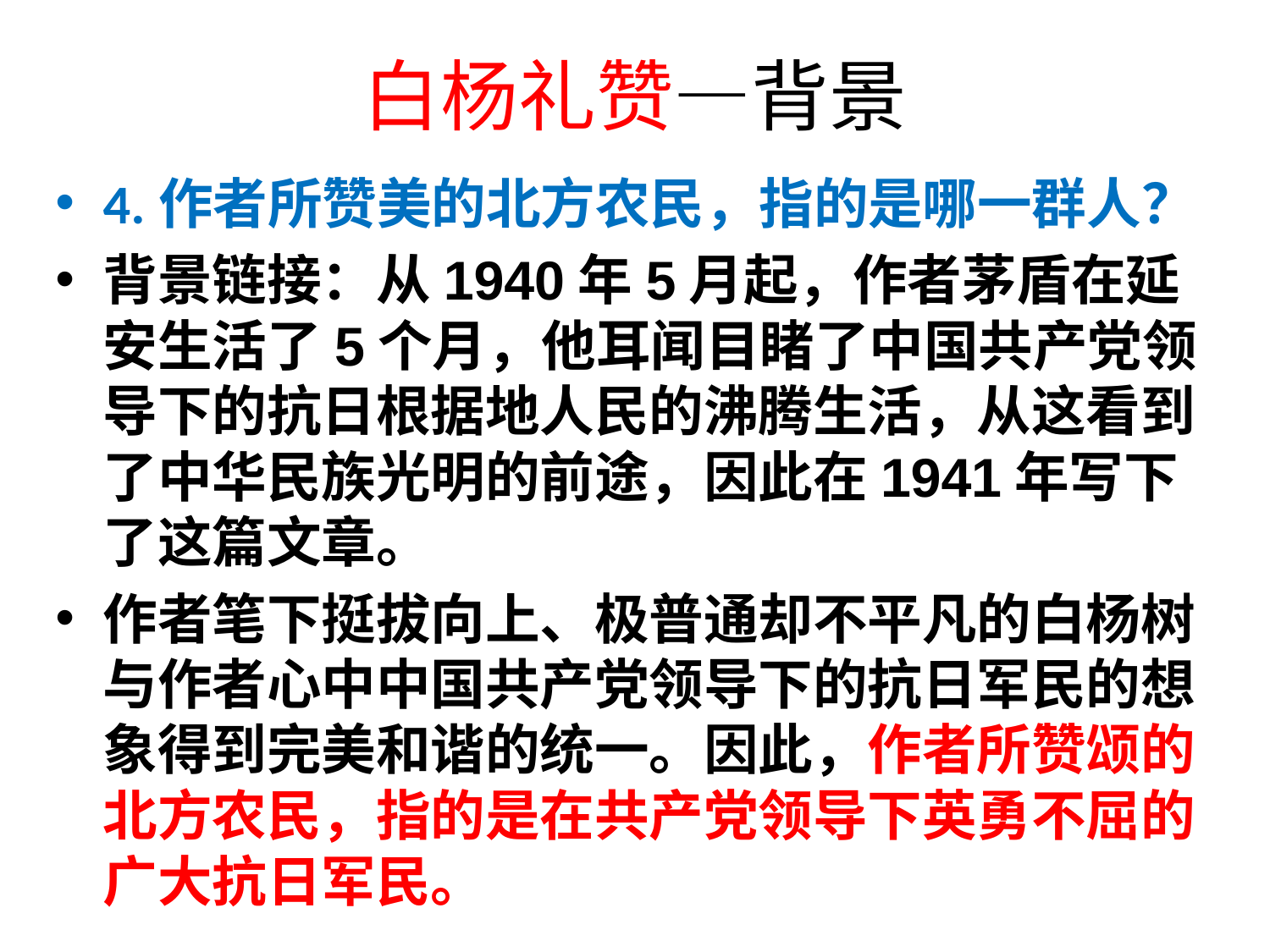

# 白杨礼赞—背景
4.作者所赞美的北方农民，指的是哪一群人？
背景链接：从1940年5月起，作者茅盾在延安生活了5个月，他耳闻目睹了中国共产党领导下的抗日根据地人民的沸腾生活，从这看到了中华民族光明的前途，因此在1941年写下了这篇文章。
作者笔下挺拔向上、极普通却不平凡的白杨树与作者心中中国共产党领导下的抗日军民的想象得到完美和谐的统一。因此，作者所赞颂的北方农民，指的是在共产党领导下英勇不屈的广大抗日军民。